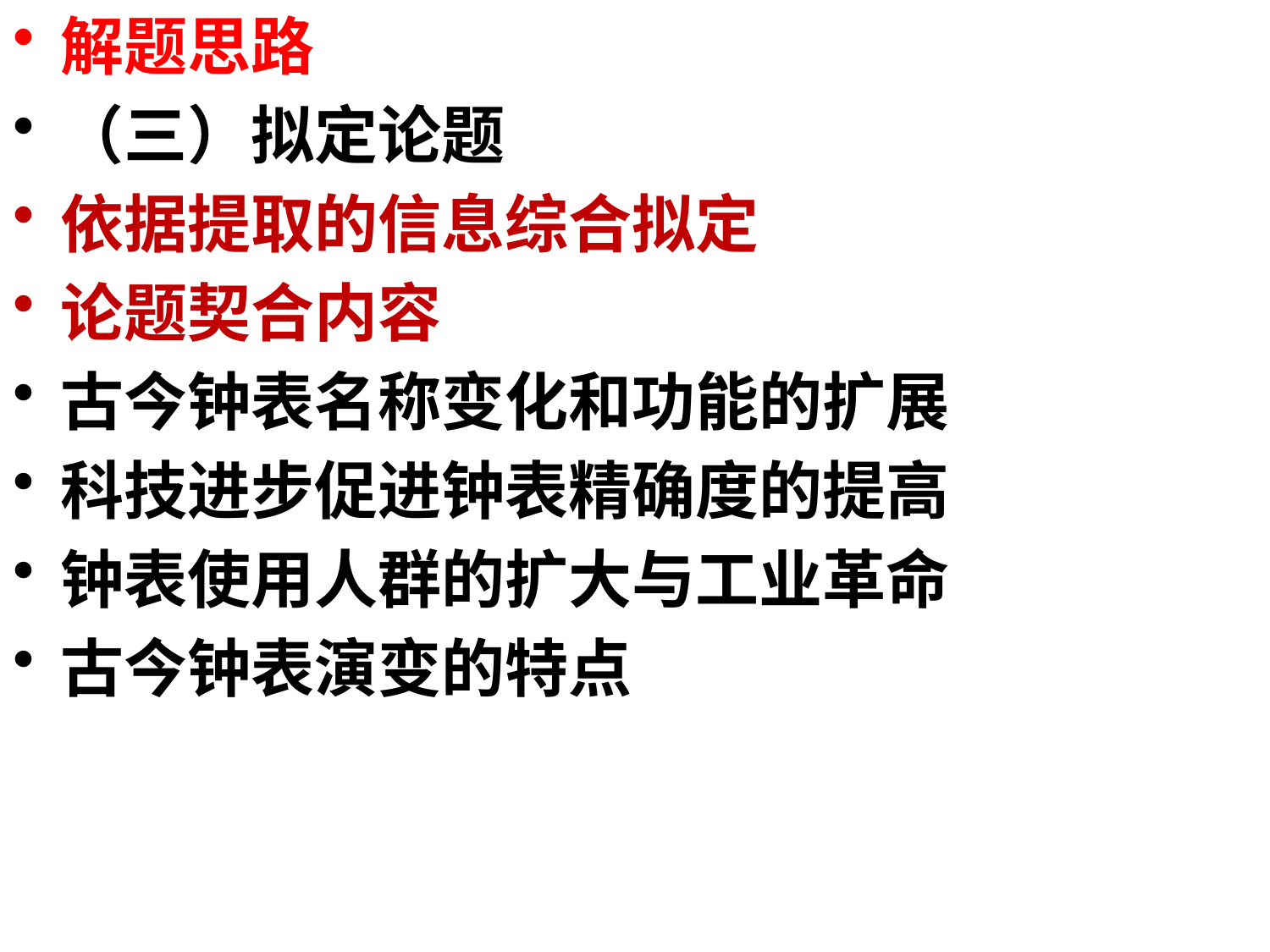

解题思路
（三）拟定论题
依据提取的信息综合拟定
论题契合内容
古今钟表名称变化和功能的扩展
科技进步促进钟表精确度的提高
钟表使用人群的扩大与工业革命
古今钟表演变的特点